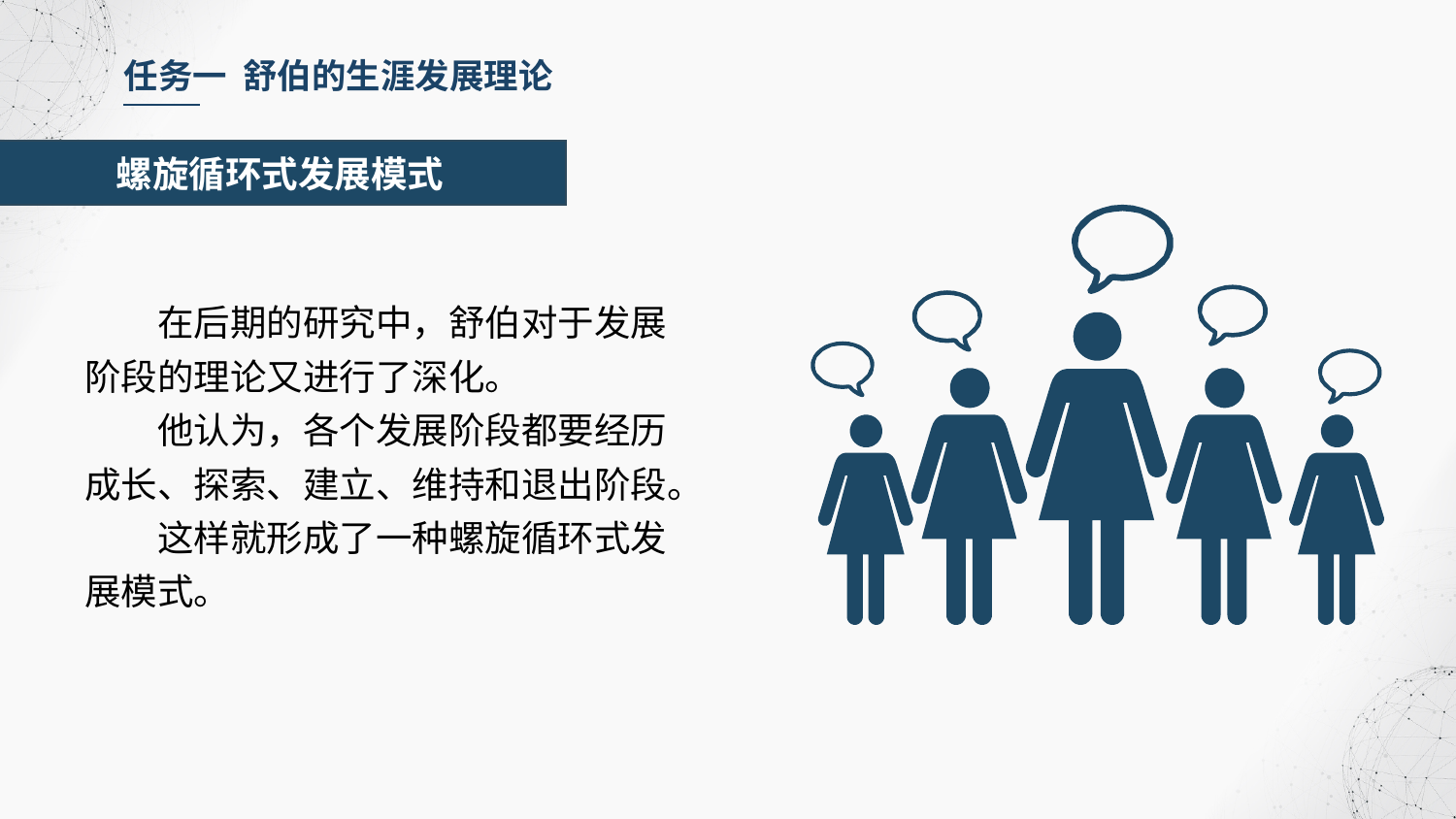

任务一  舒伯的生涯发展理论
螺旋循环式发展模式

在后期的研究中，舒伯对于发展阶段的理论又进行了深化。
他认为，各个发展阶段都要经历成长、探索、建立、维持和退出阶段。
这样就形成了一种螺旋循环式发展模式。